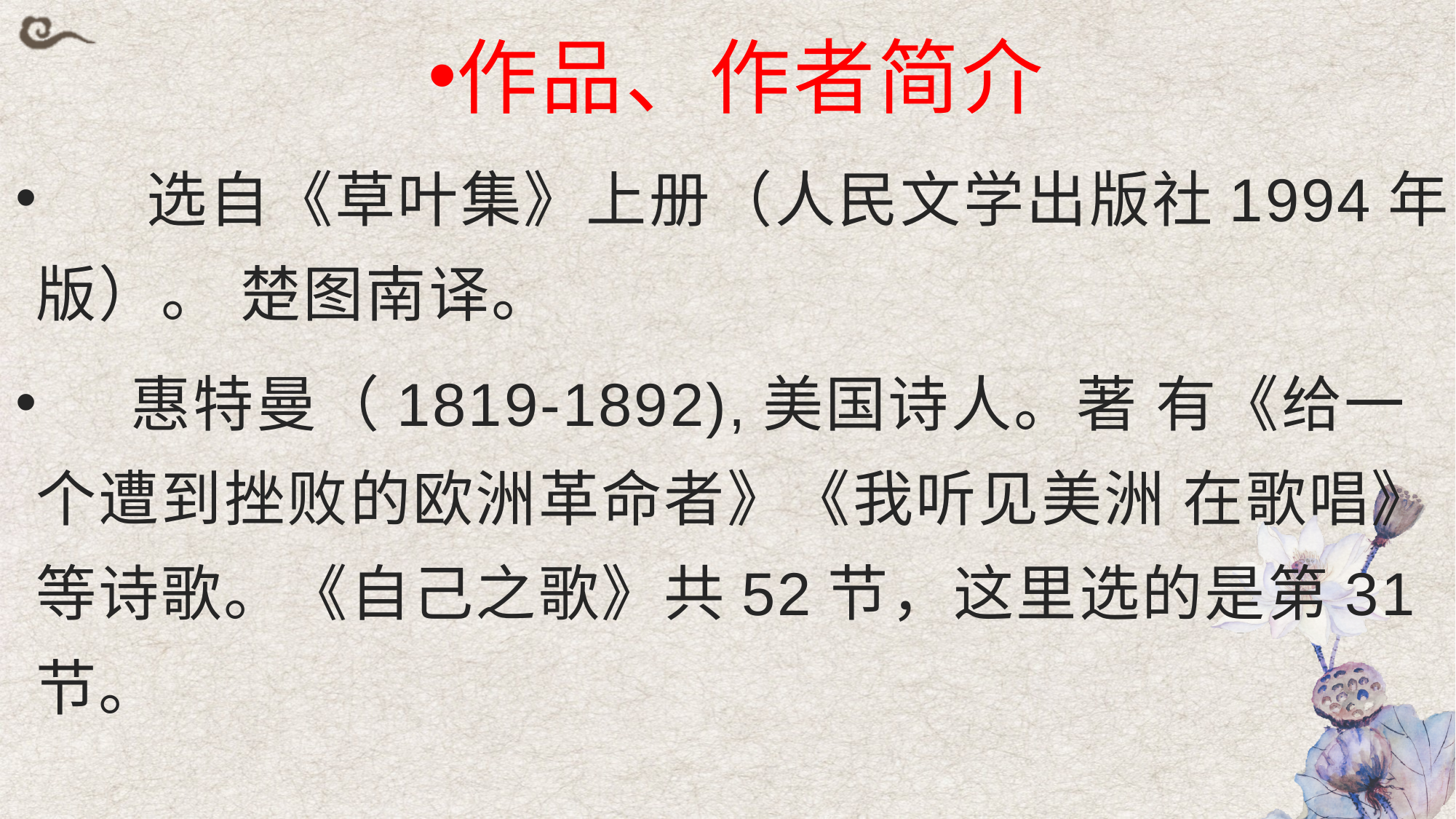

作品、作者简介
      选自《草叶集》上册（人民文学出版社1994年版）。 楚图南译。
     惠特曼（1819-1892),美国诗人。著 有《给一个遭到挫败的欧洲革命者》《我听见美洲 在歌唱》等诗歌。《自己之歌》共52节，这里选的是第31节。
#